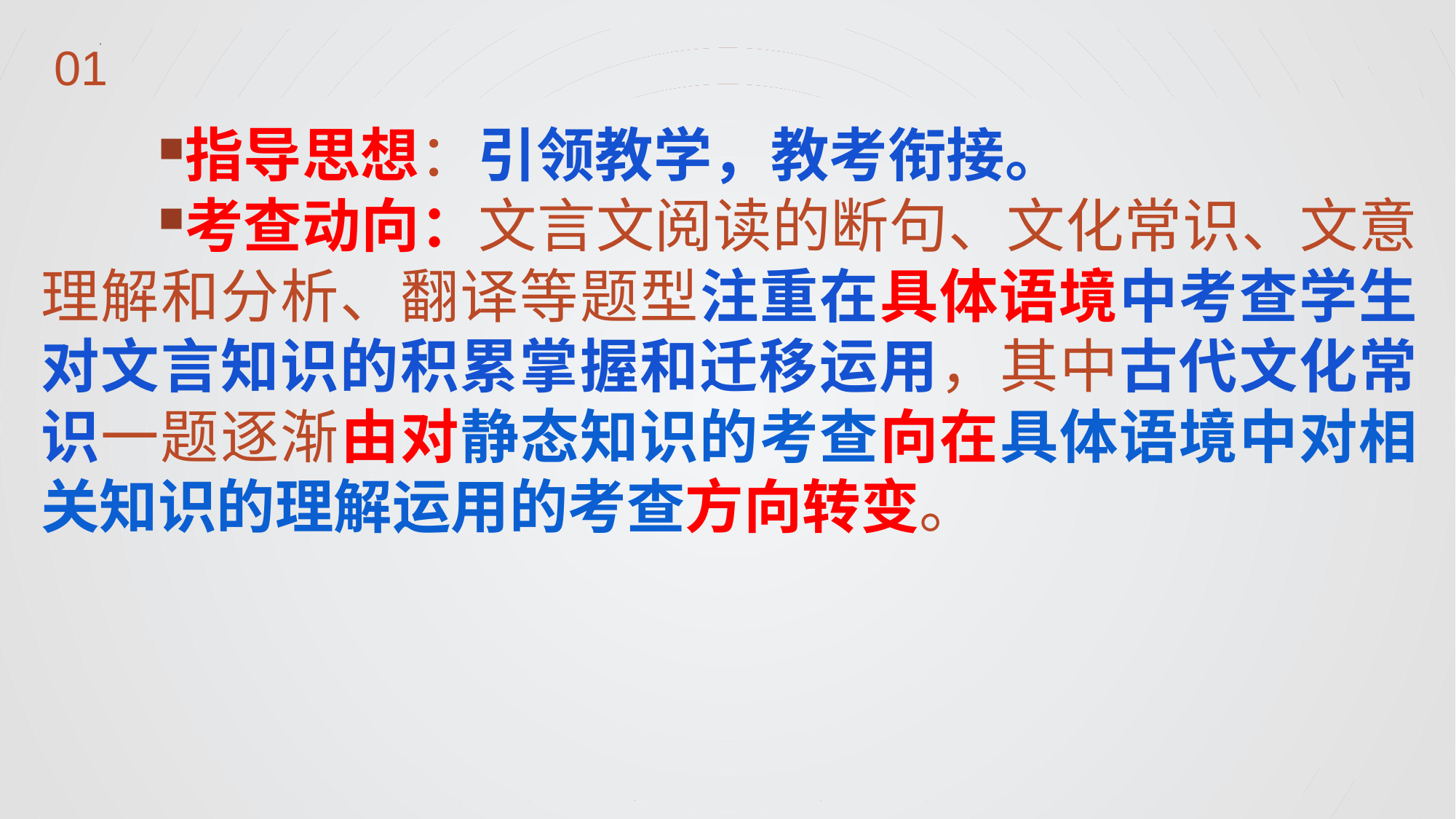

指导思想：引领教学，教考衔接。
考查动向：文言文阅读的断句、文化常识、文意理解和分析、翻译等题型注重在具体语境中考查学生对文言知识的积累掌握和迁移运用，其中古代文化常识一题逐渐由对静态知识的考查向在具体语境中对相关知识的理解运用的考查方向转变。